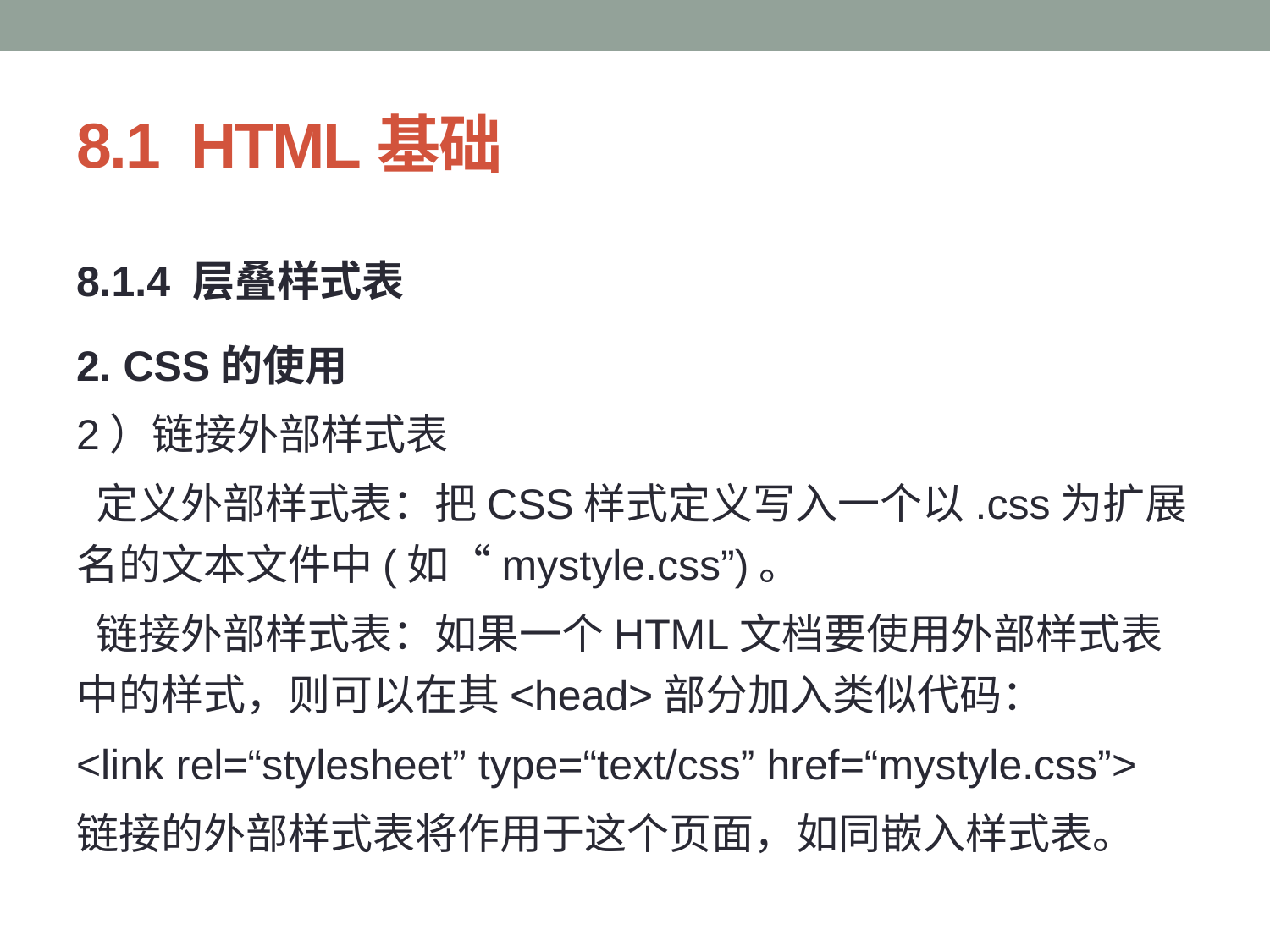

# 8.1  HTML基础
8.1.4 层叠样式表
2. CSS的使用
2）链接外部样式表
 定义外部样式表：把CSS样式定义写入一个以.css为扩展名的文本文件中(如“mystyle.css”)。
 链接外部样式表：如果一个HTML文档要使用外部样式表中的样式，则可以在其<head>部分加入类似代码：
<link rel=“stylesheet” type=“text/css” href=“mystyle.css”>
链接的外部样式表将作用于这个页面，如同嵌入样式表。